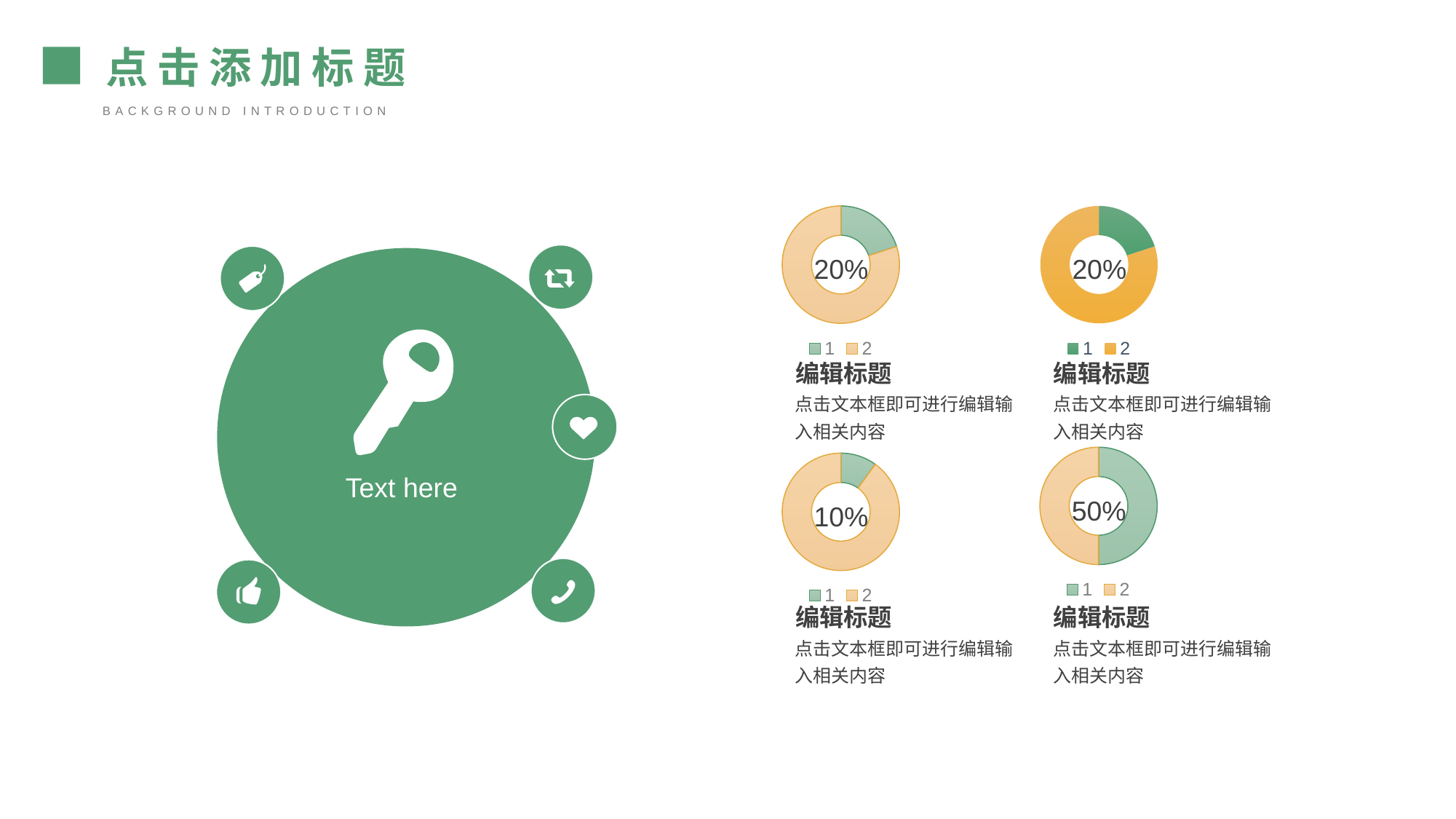

点击添加标题
background introduction

### Chart

| Category | Column1 |
|---|---|

### Chart

| Category | Column1 |
|---|---|

Text here

20%
20%
编辑标题
编辑标题
点击文本框即可进行编辑输入相关内容
点击文本框即可进行编辑输入相关内容

### Chart

| Category | Column1 |
|---|---|

### Chart

| Category | Column1 |
|---|---|
50%
10%
编辑标题
编辑标题
点击文本框即可进行编辑输入相关内容
点击文本框即可进行编辑输入相关内容